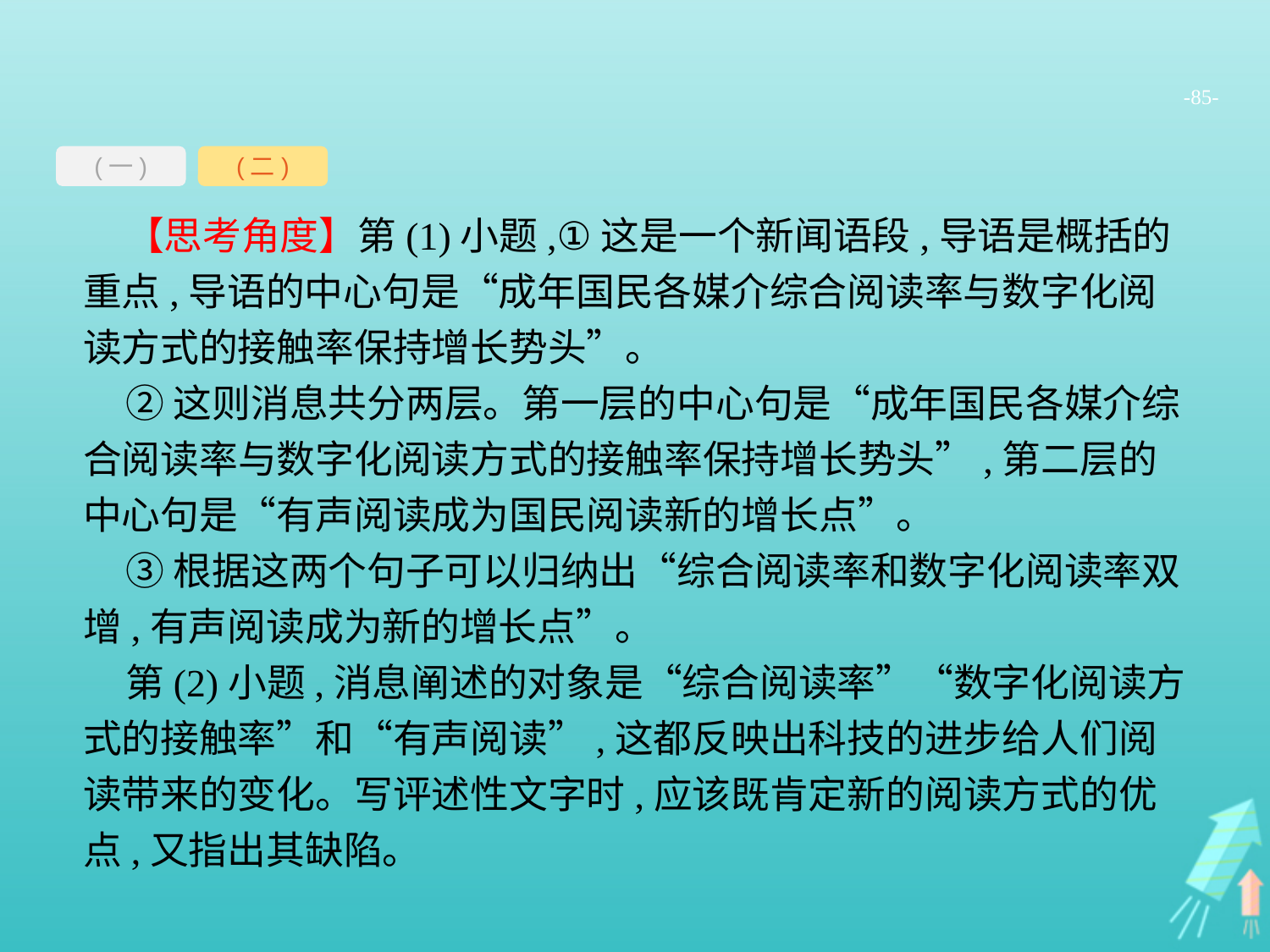

-85-
(一)
(二)
【思考角度】第(1)小题,①这是一个新闻语段,导语是概括的重点,导语的中心句是“成年国民各媒介综合阅读率与数字化阅读方式的接触率保持增长势头”。
②这则消息共分两层。第一层的中心句是“成年国民各媒介综合阅读率与数字化阅读方式的接触率保持增长势头”,第二层的中心句是“有声阅读成为国民阅读新的增长点”。
③根据这两个句子可以归纳出“综合阅读率和数字化阅读率双增,有声阅读成为新的增长点”。
第(2)小题,消息阐述的对象是“综合阅读率”“数字化阅读方式的接触率”和“有声阅读”,这都反映出科技的进步给人们阅读带来的变化。写评述性文字时,应该既肯定新的阅读方式的优点,又指出其缺陷。